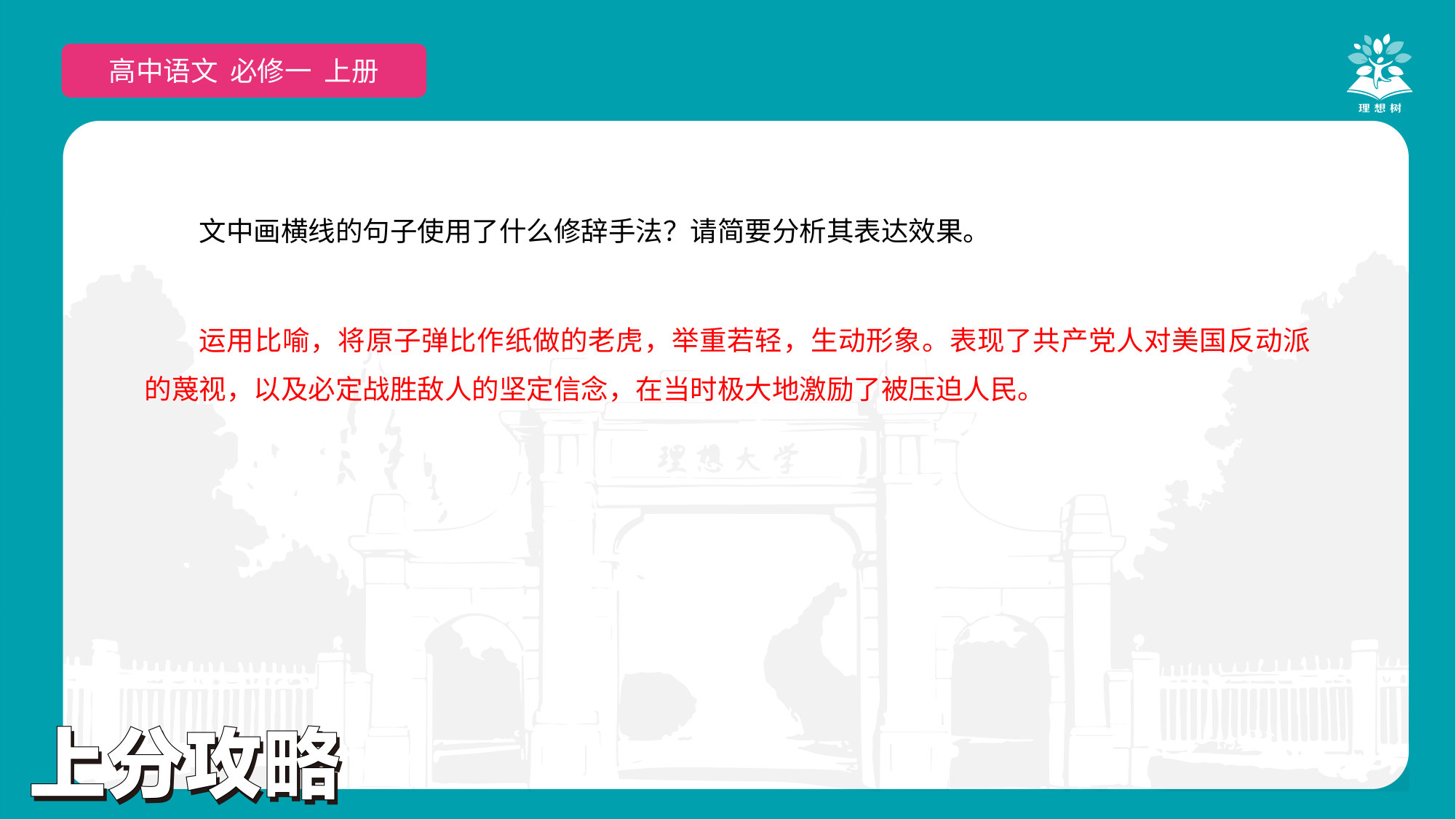

高中语文  必修一  上册
文中画横线的句子使用了什么修辞手法？请简要分析其表达效果。
运用比喻，将原子弹比作纸做的老虎，举重若轻，生动形象。表现了共产党人对美国反动派的蔑视，以及必定战胜敌人的坚定信念，在当时极大地激励了被压迫人民。